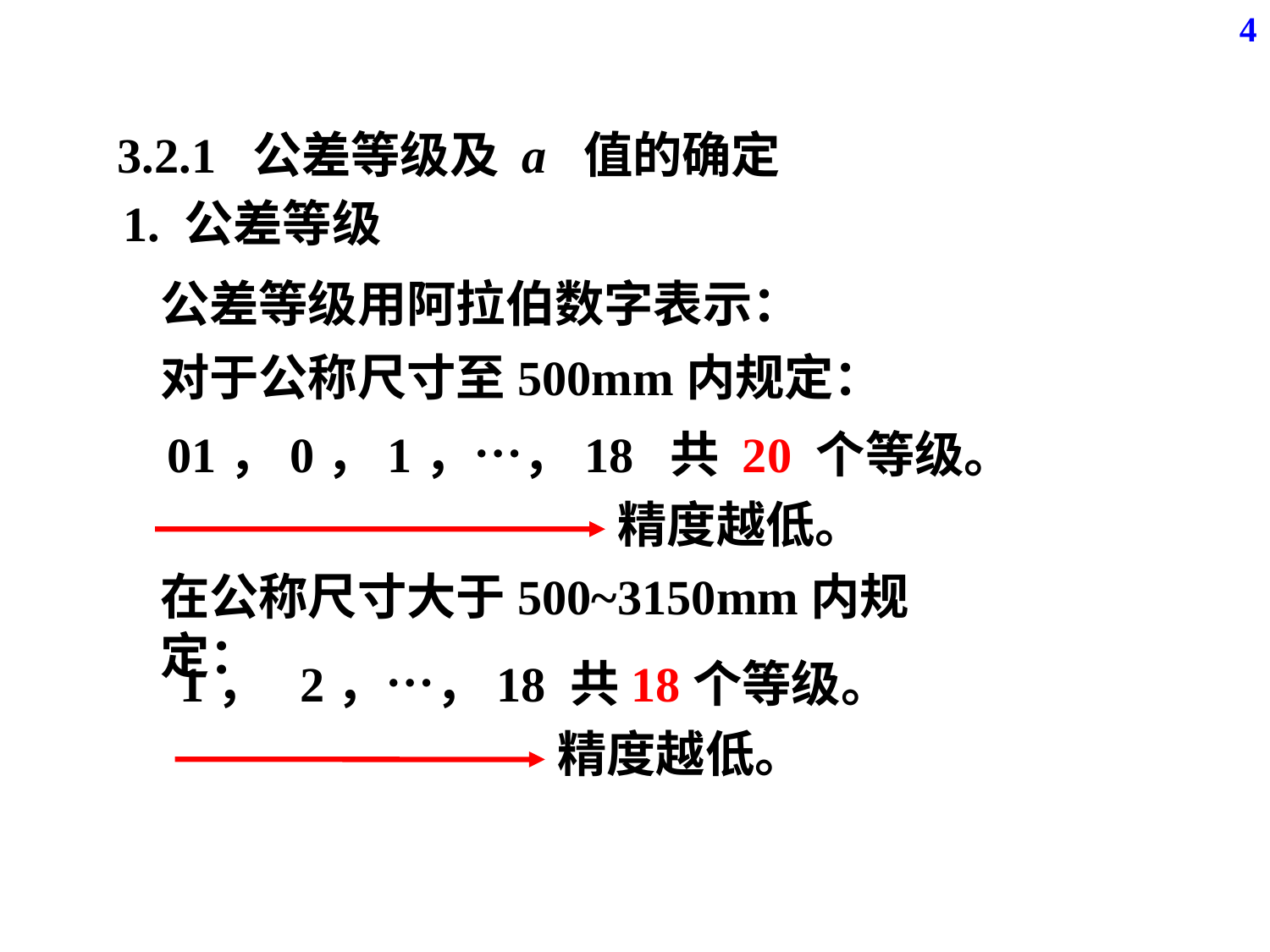

4
3.2.1  公差等级及 a  值的确定
1. 公差等级
公差等级用阿拉伯数字表示：
对于公称尺寸至500mm内规定：
01，0，1，…，18  共 20 个等级。
精度越低。

在公称尺寸大于500~3150mm内规定：
 1，  2，…，18 共18个等级。
精度越低。